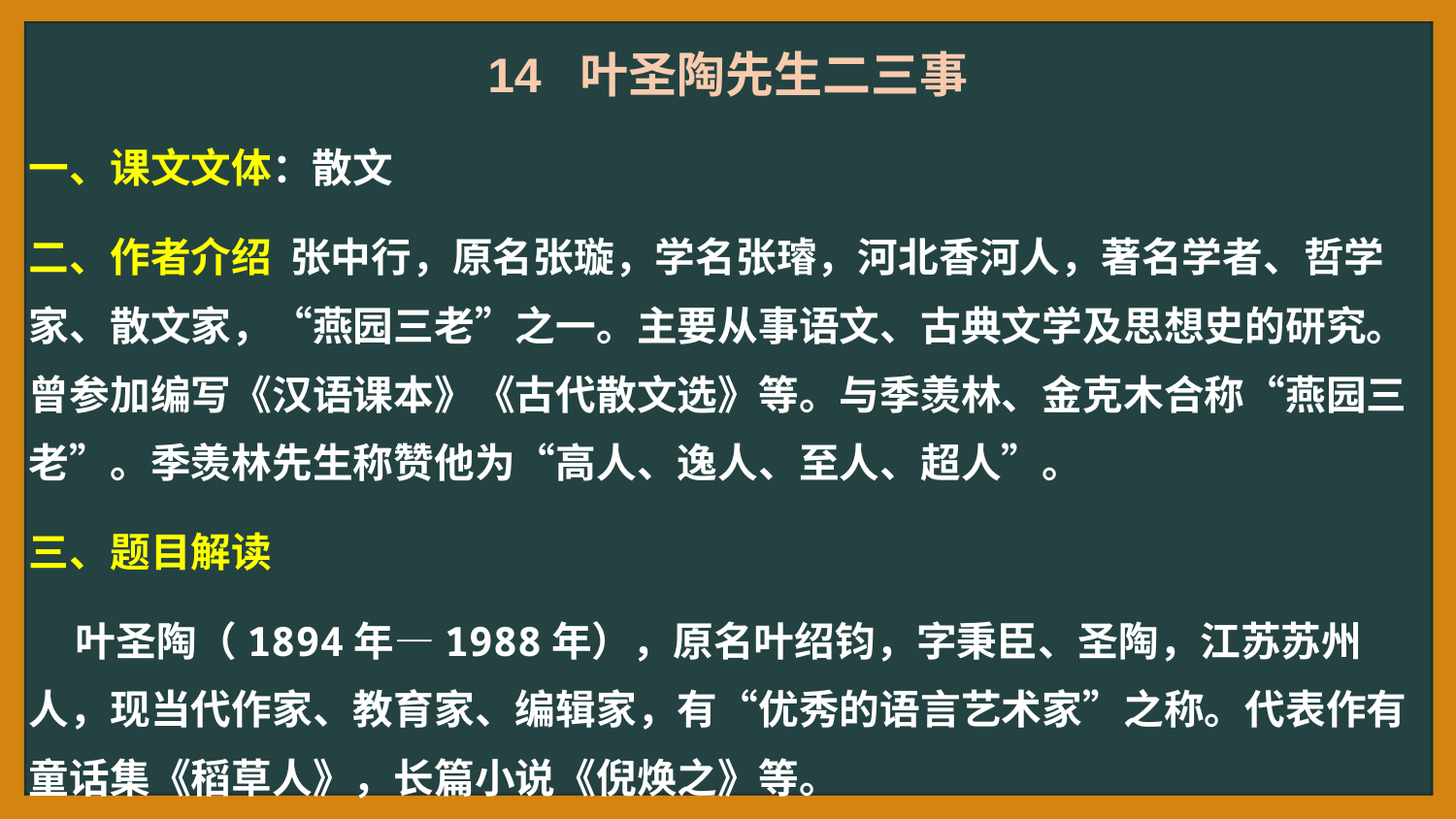

14  叶圣陶先生二三事
一、课文文体：散文
二、作者介绍  张中行，原名张璇，学名张璿，河北香河人，著名学者、哲学家、散文家，“燕园三老”之一。主要从事语文、古典文学及思想史的研究。曾参加编写《汉语课本》《古代散文选》等。与季羡林、金克木合称“燕园三老”。季羡林先生称赞他为“高人、逸人、至人、超人”。
三、题目解读
    叶圣陶（1894年—1988年），原名叶绍钧，字秉臣、圣陶，江苏苏州人，现当代作家、教育家、编辑家，有“优秀的语言艺术家”之称。代表作有童话集《稻草人》，长篇小说《倪焕之》等。